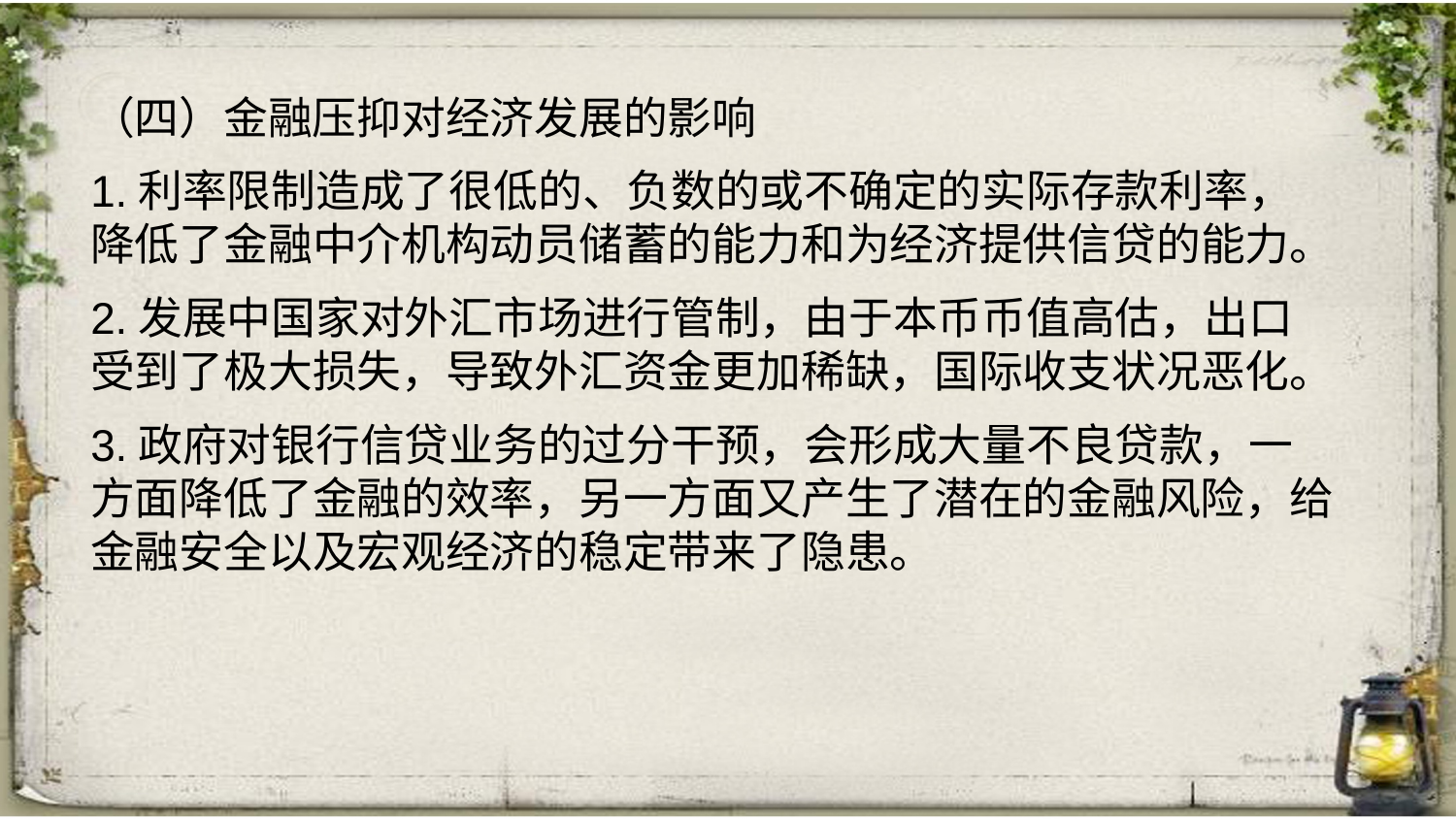

（四）金融压抑对经济发展的影响
1.利率限制造成了很低的、负数的或不确定的实际存款利率，降低了金融中介机构动员储蓄的能力和为经济提供信贷的能力。
2.发展中国家对外汇市场进行管制，由于本币币值高估，出口受到了极大损失，导致外汇资金更加稀缺，国际收支状况恶化。
3.政府对银行信贷业务的过分干预，会形成大量不良贷款，一方面降低了金融的效率，另一方面又产生了潜在的金融风险，给金融安全以及宏观经济的稳定带来了隐患。